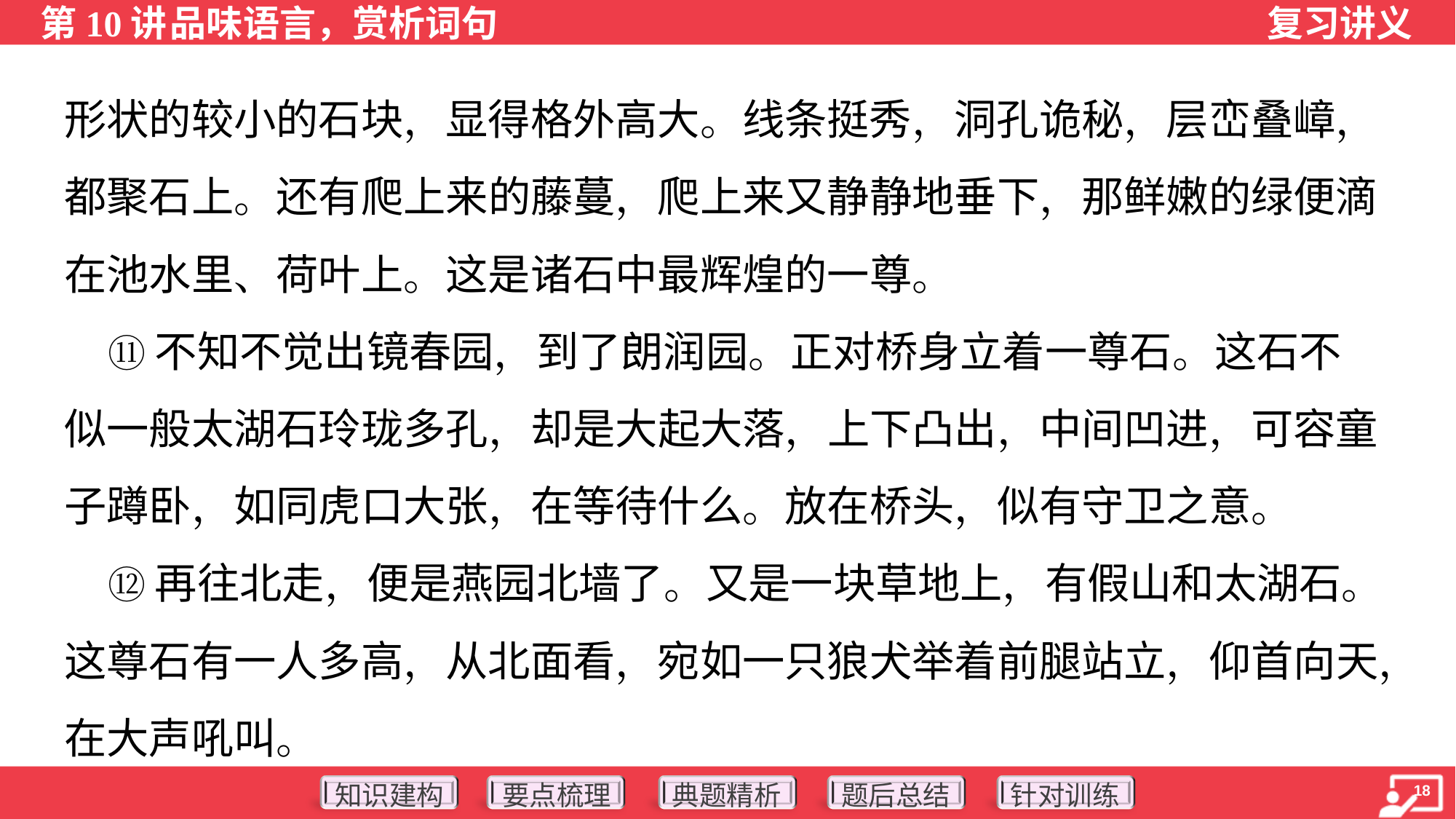

形状的较小的石块，显得格外高大。线条挺秀，洞孔诡秘，层峦叠嶂，
都聚石上。还有爬上来的藤蔓，爬上来又静静地垂下，那鲜嫩的绿便滴
在池水里、荷叶上。这是诸石中最辉煌的一尊。
    ⑪不知不觉出镜春园，到了朗润园。正对桥身立着一尊石。这石不
似一般太湖石玲珑多孔，却是大起大落，上下凸出，中间凹进，可容童
子蹲卧，如同虎口大张，在等待什么。放在桥头，似有守卫之意。
    ⑫再往北走，便是燕园北墙了。又是一块草地上，有假山和太湖石。
这尊石有一人多高，从北面看，宛如一只狼犬举着前腿站立，仰首向天，
在大声吼叫。